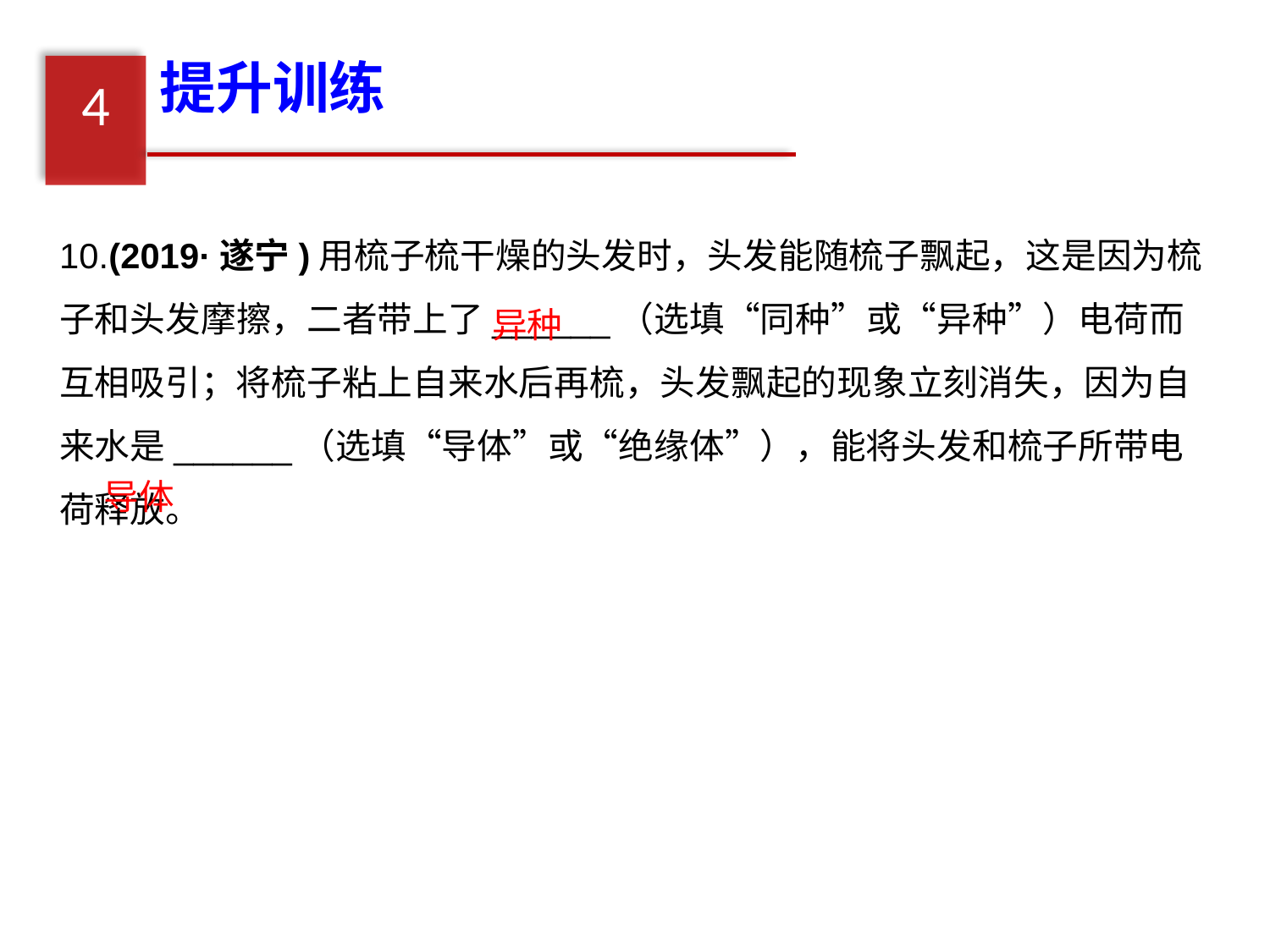

提升训练

4
10.(2019·遂宁)用梳子梳干燥的头发时，头发能随梳子飘起，这是因为梳子和头发摩擦，二者带上了______（选填“同种”或“异种”）电荷而互相吸引；将梳子粘上自来水后再梳，头发飘起的现象立刻消失，因为自来水是______（选填“导体”或“绝缘体”），能将头发和梳子所带电荷释放。
异种
导体